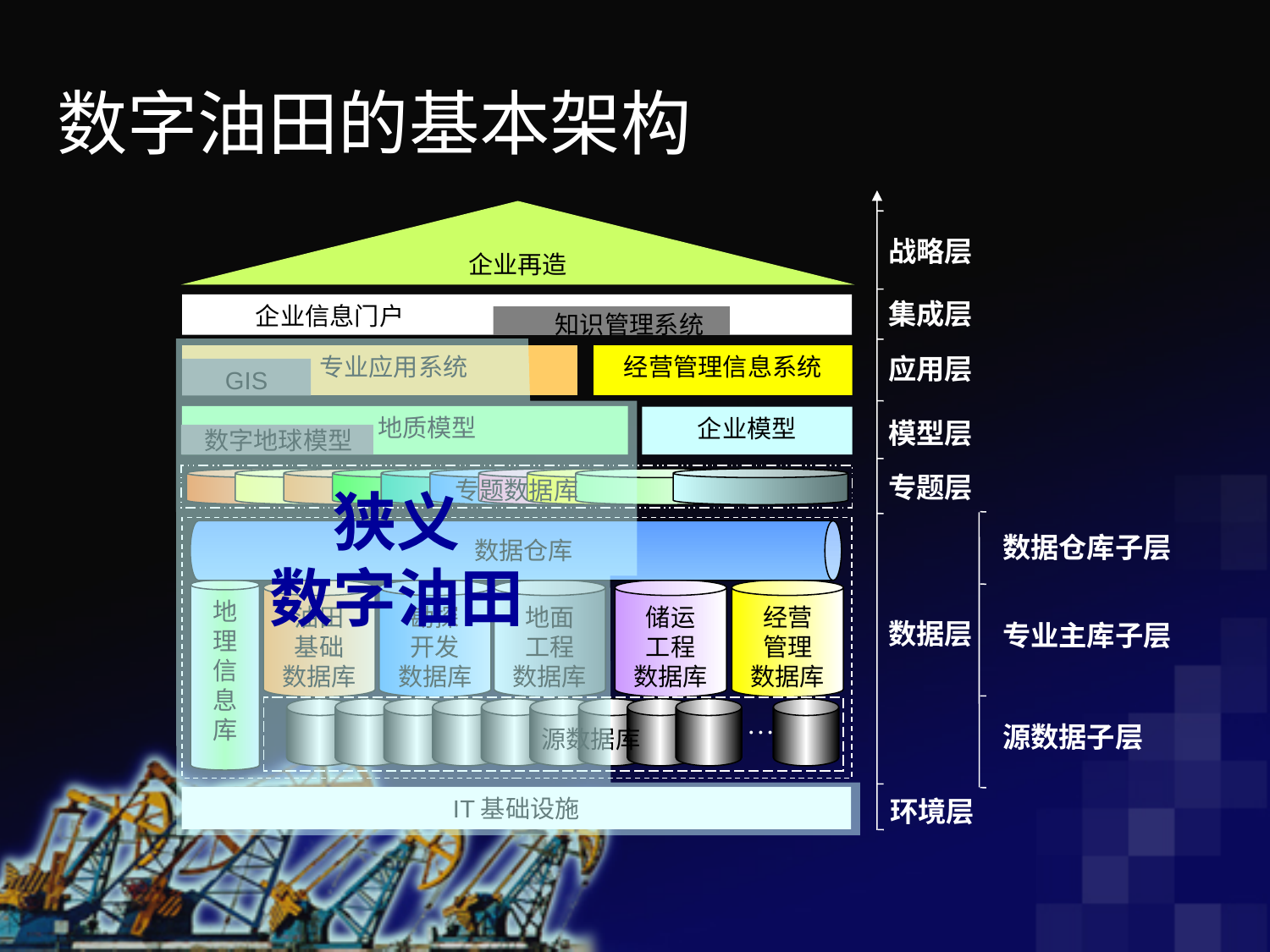

数字油田的基本架构

企业再造

战略层

集成层
          企业信息门户
知识管理系统

狭义
数字油田

    专业应用系统
经营管理信息系统
应用层
GIS

       地质模型
企业模型
模型层
数字地球模型

专题层

专题数据库

数据仓库子层
数据仓库
地理信息库
油田
基础
数据库
勘探
开发
数据库
地面
工程
数据库
储运
工程
数据库
经营
管理
数据库

数据层
专业主库子层

…
源数据子层
源数据库

IT基础设施

环境层